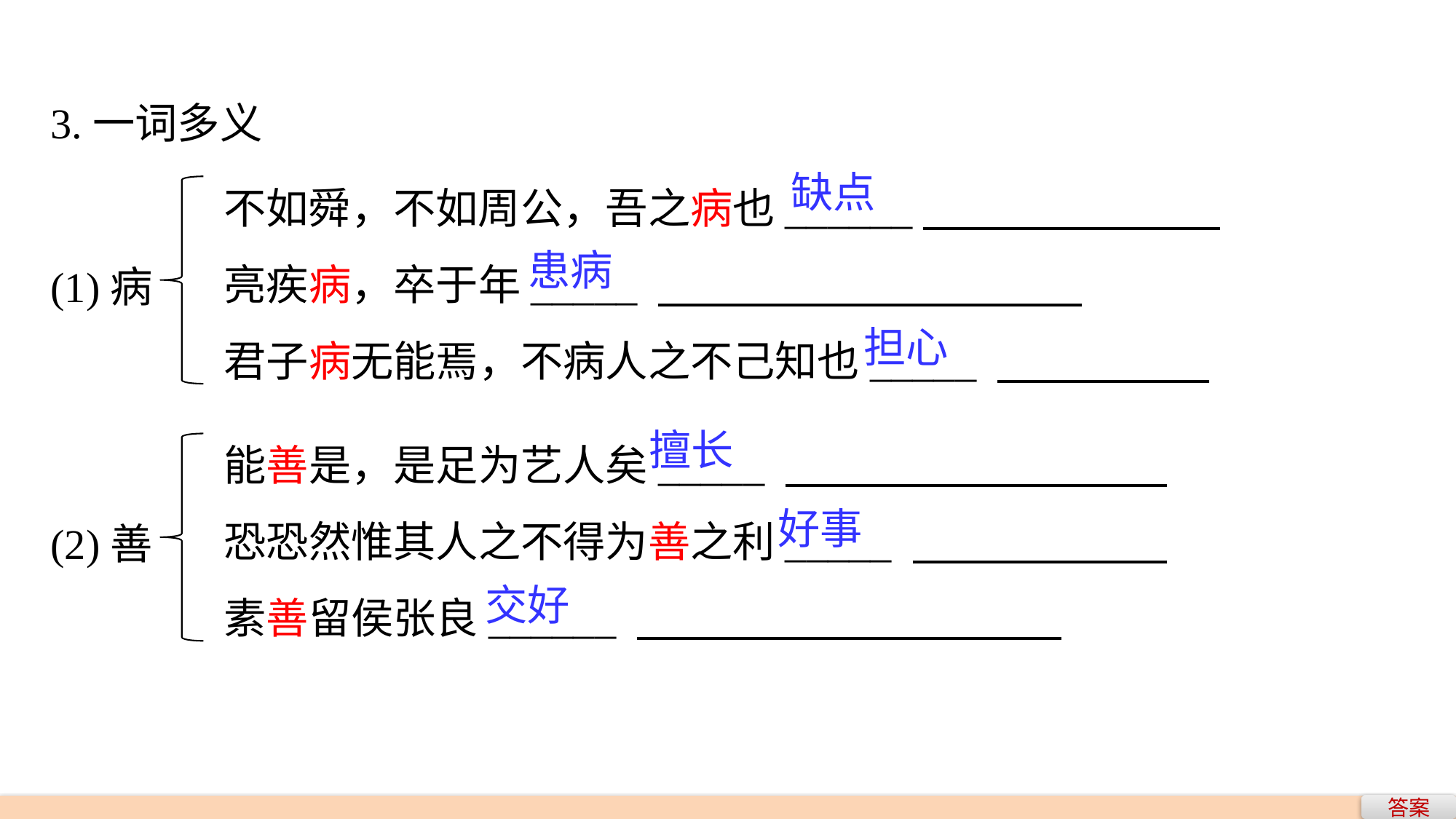

3.一词多义
不如舜，不如周公，吾之病也______
亮疾病，卒于年_____
君子病无能焉，不病人之不己知也_____
缺点

(1)病
患病
担心
能善是，是足为艺人矣_____
恐恐然惟其人之不得为善之利_____
素善留侯张良______
擅长

(2)善
好事
交好
答案